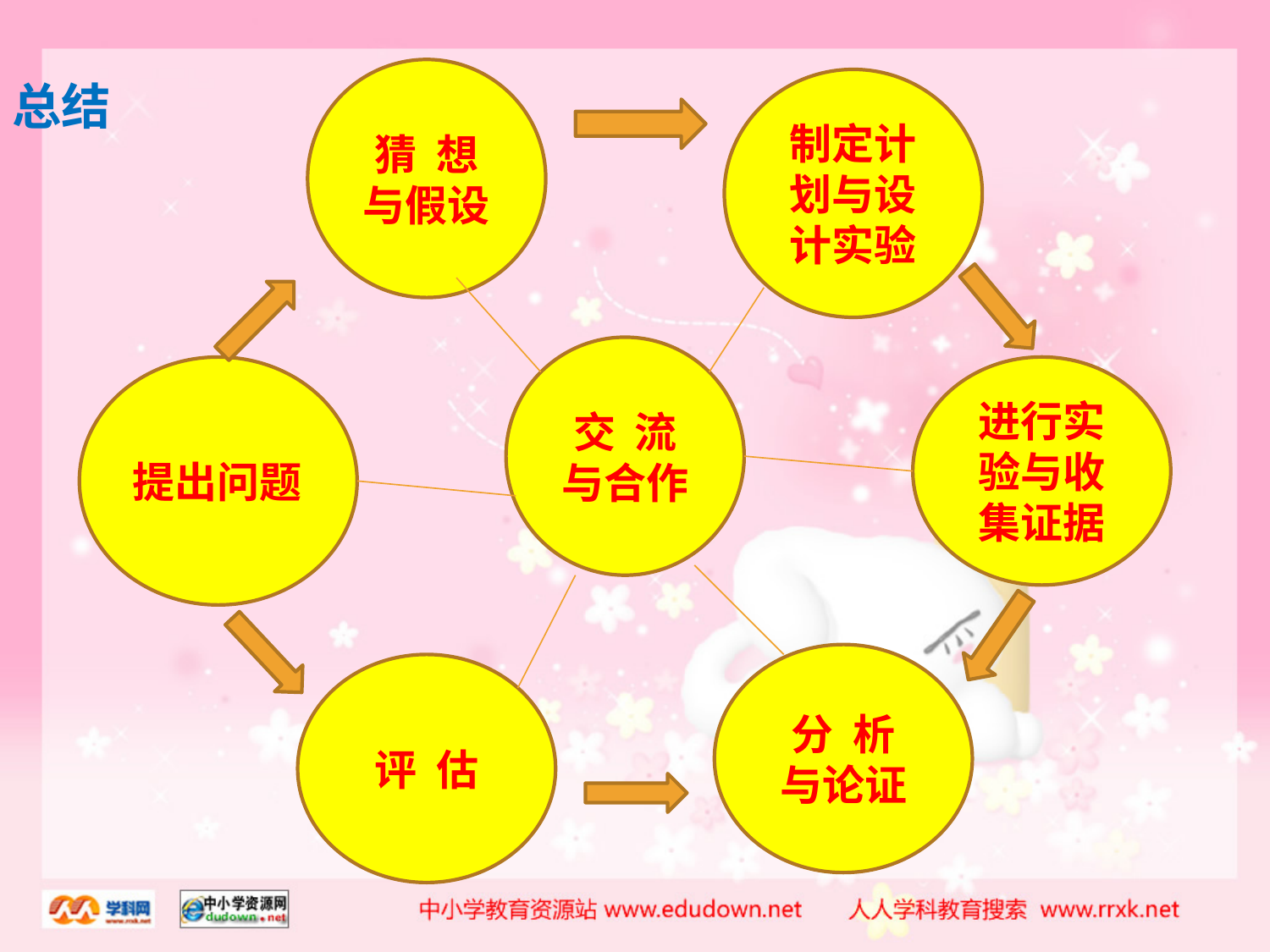

猜  想
与假设
总结
制定计划与设计实验

交  流 与合作
提出问题
进行实验与收集证据

分  析
与论证
评  估